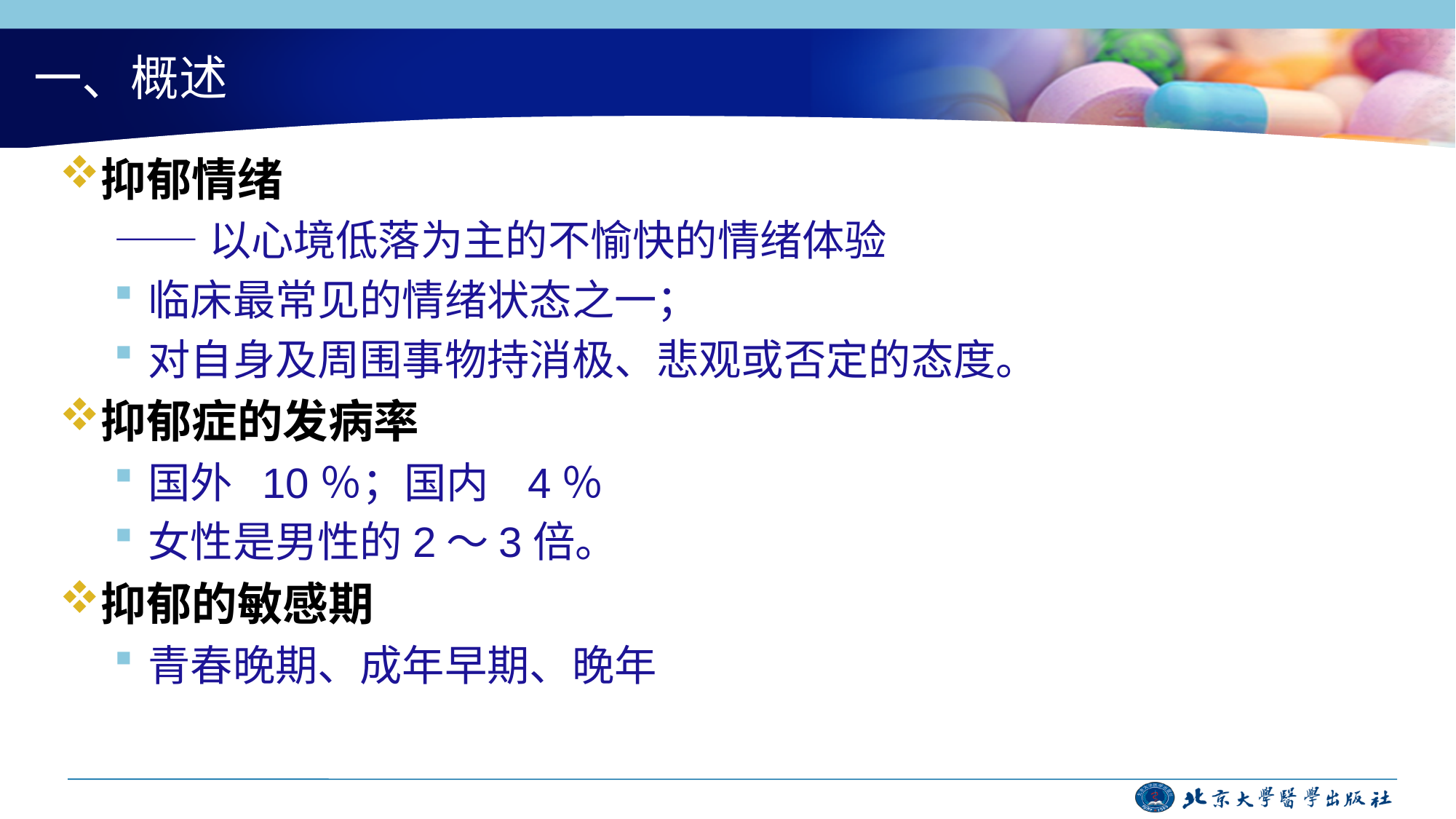

# 一、概述
抑郁情绪
——以心境低落为主的不愉快的情绪体验
临床最常见的情绪状态之一；
对自身及周围事物持消极、悲观或否定的态度。
抑郁症的发病率
国外  10％；国内   4％
女性是男性的2～3倍。
抑郁的敏感期
青春晚期、成年早期、晚年